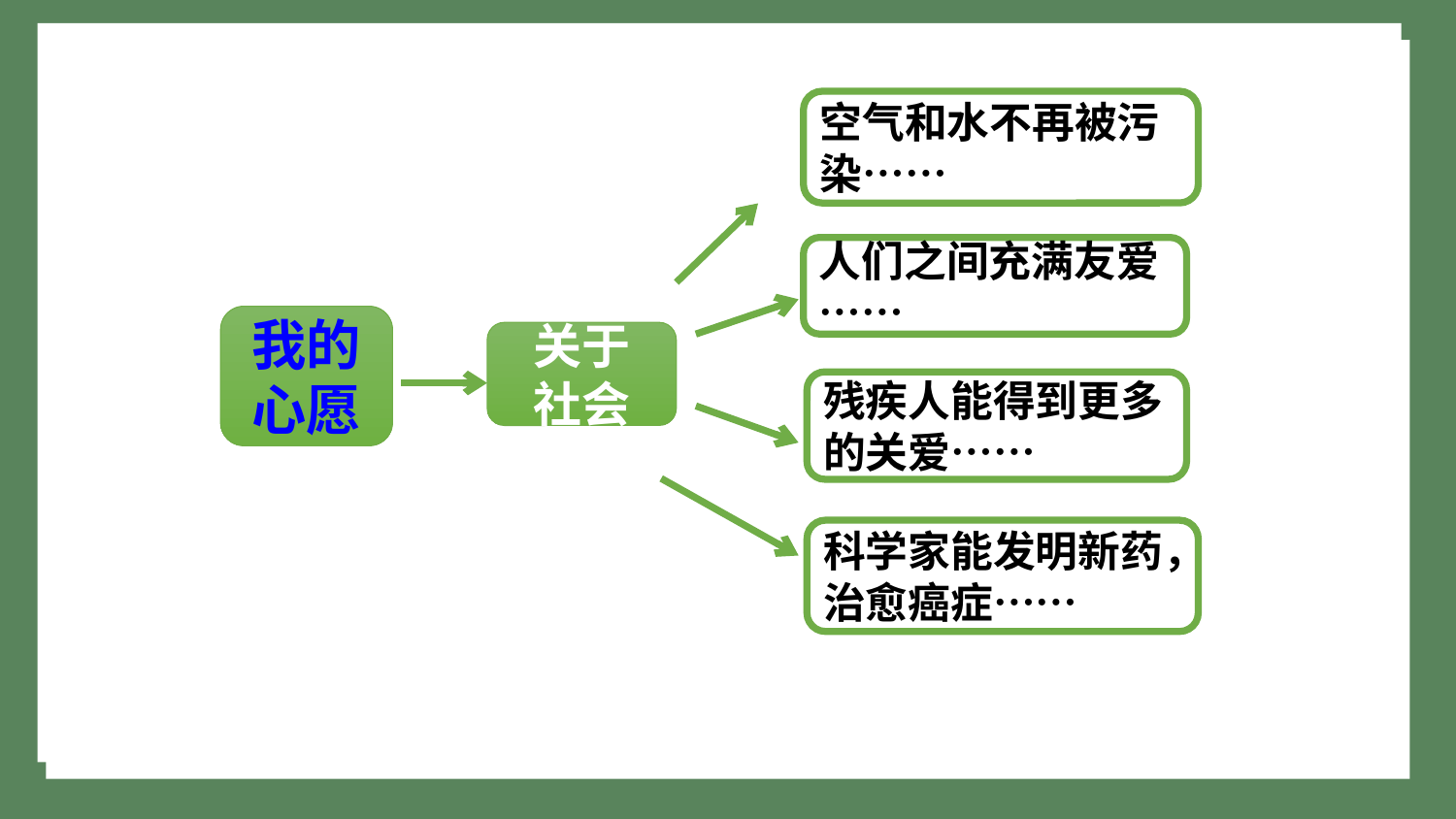

空气和水不再被污染……
人们之间充满友爱……
我的心愿
关于
社会
残疾人能得到更多的关爱……
科学家能发明新药，治愈癌症……